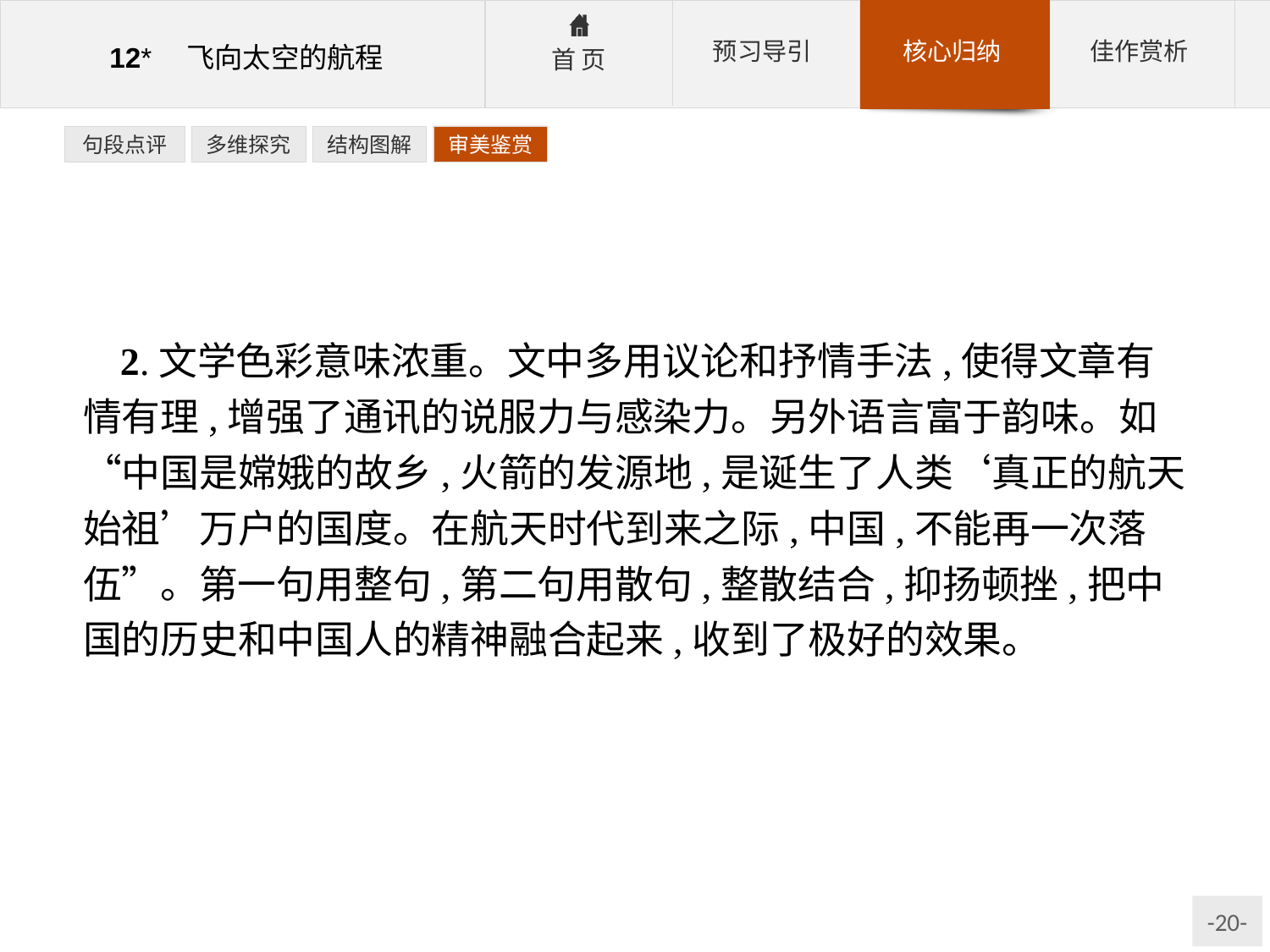

句段点评
多维探究
结构图解
审美鉴赏
2.文学色彩意味浓重。文中多用议论和抒情手法,使得文章有情有理,增强了通讯的说服力与感染力。另外语言富于韵味。如“中国是嫦娥的故乡,火箭的发源地,是诞生了人类‘真正的航天始祖’万户的国度。在航天时代到来之际,中国,不能再一次落伍”。第一句用整句,第二句用散句,整散结合,抑扬顿挫,把中国的历史和中国人的精神融合起来,收到了极好的效果。